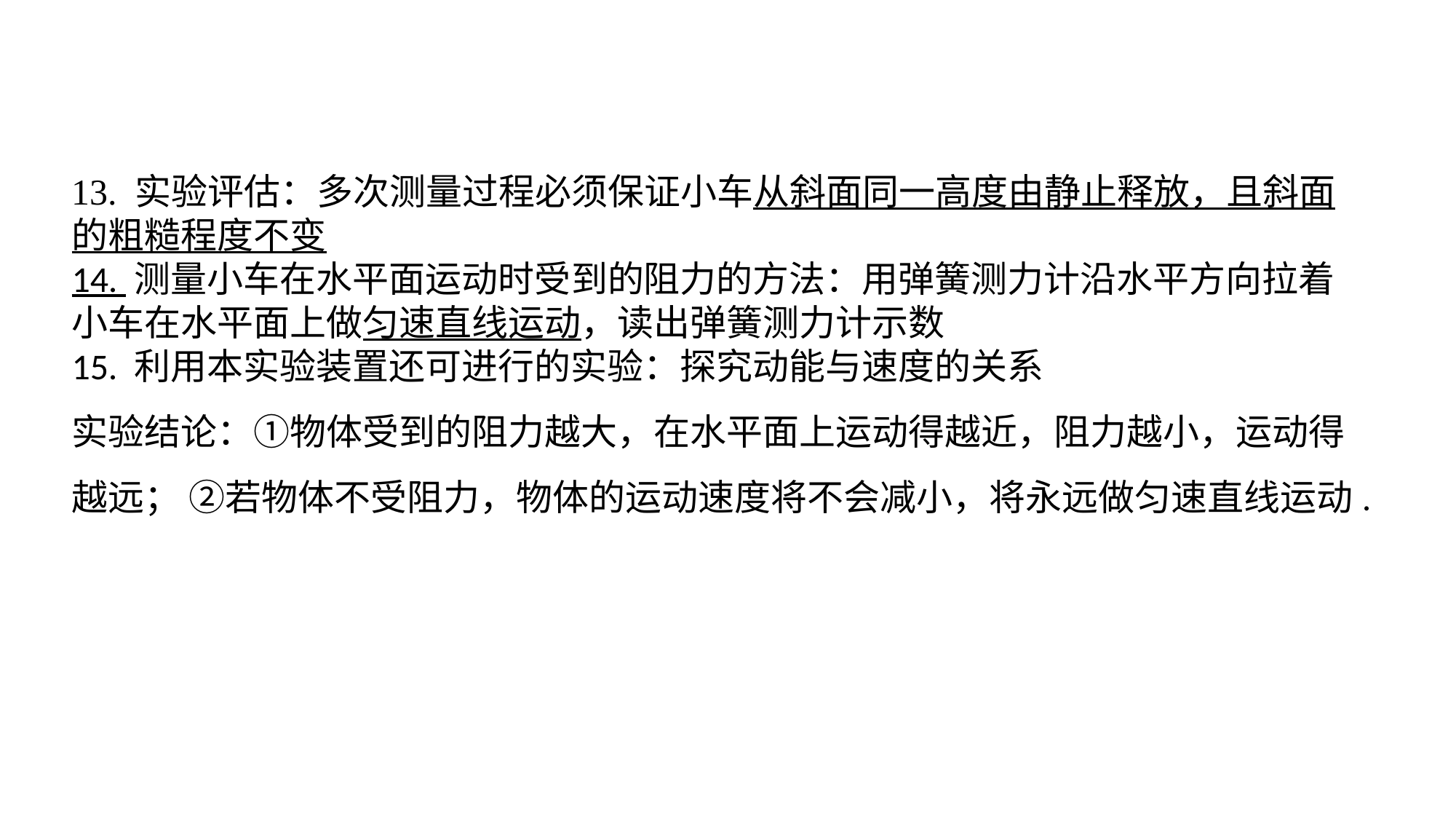

13. 实验评估：多次测量过程必须保证小车从斜面同一高度由静止释放，且斜面的粗糙程度不变14. 测量小车在水平面运动时受到的阻力的方法：用弹簧测力计沿水平方向拉着小车在水平面上做匀速直线运动，读出弹簧测力计示数15. 利用本实验装置还可进行的实验：探究动能与速度的关系实验结论：①物体受到的阻力越大，在水平面上运动得越近，阻力越小，运动得越远； ②若物体不受阻力，物体的运动速度将不会减小，将永远做匀速直线运动.